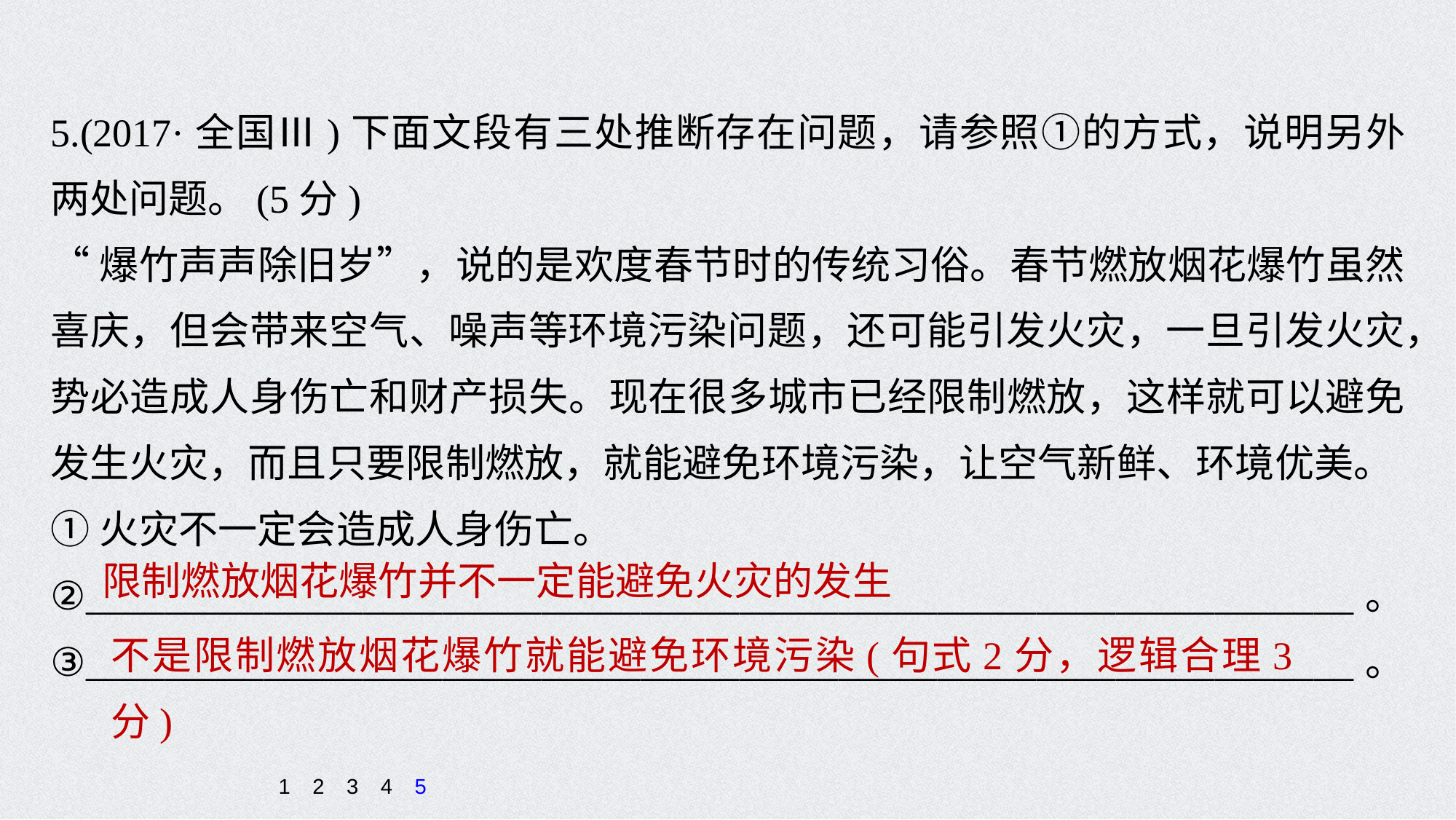

5.(2017·全国Ⅲ)下面文段有三处推断存在问题，请参照①的方式，说明另外两处问题。(5分)
“爆竹声声除旧岁”，说的是欢度春节时的传统习俗。春节燃放烟花爆竹虽然喜庆，但会带来空气、噪声等环境污染问题，还可能引发火灾，一旦引发火灾，势必造成人身伤亡和财产损失。现在很多城市已经限制燃放，这样就可以避免发生火灾，而且只要限制燃放，就能避免环境污染，让空气新鲜、环境优美。
①火灾不一定会造成人身伤亡。
②________________________________________________________________。
③________________________________________________________________。
限制燃放烟花爆竹并不一定能避免火灾的发生
不是限制燃放烟花爆竹就能避免环境污染(句式2分，逻辑合理3分)
1
2
3
4
5